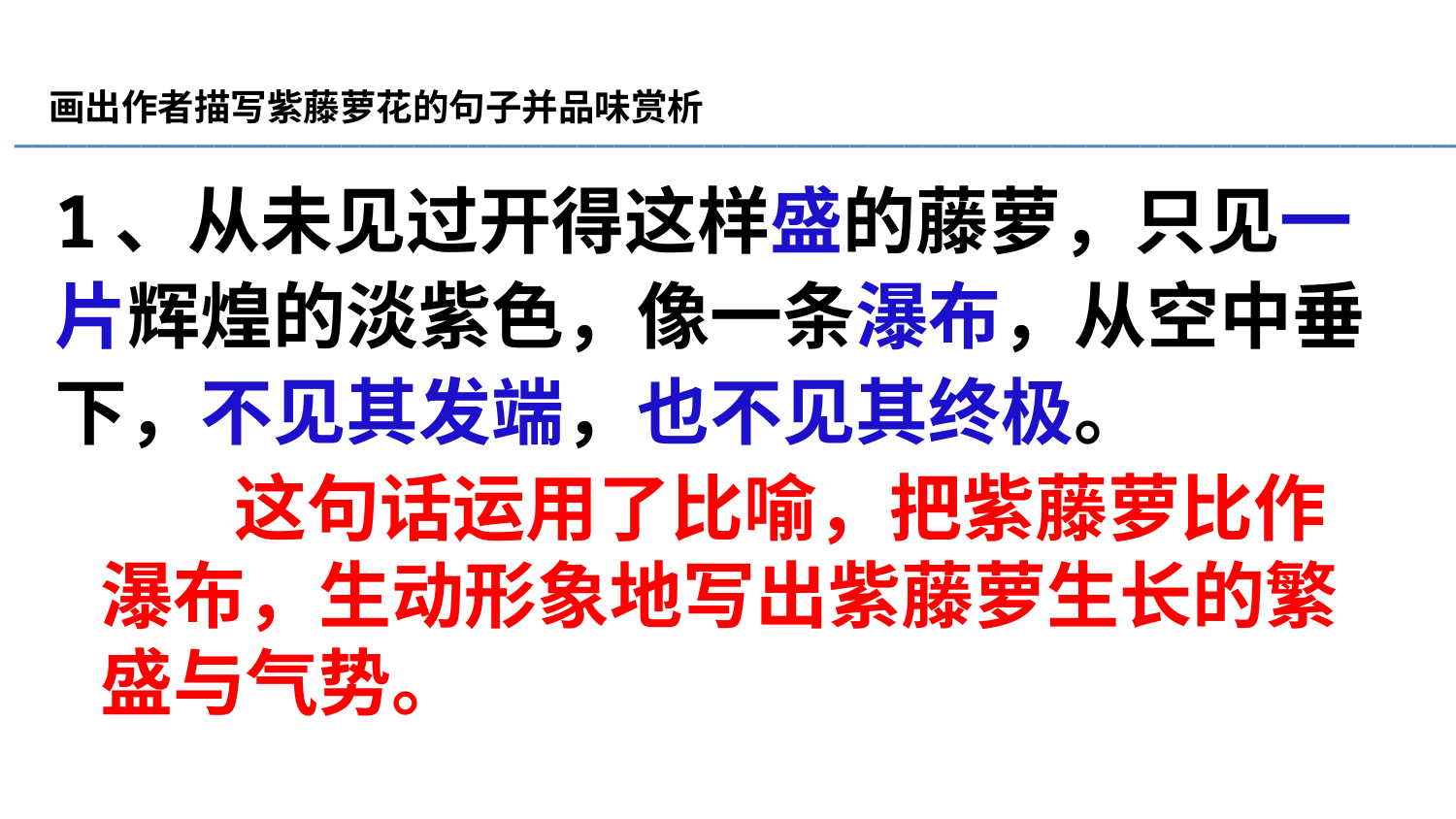

画出作者描写紫藤萝花的句子并品味赏析
________________________________________________________________________________
1、从未见过开得这样盛的藤萝，只见一片辉煌的淡紫色，像一条瀑布，从空中垂下，不见其发端，也不见其终极。
        这句话运用了比喻，把紫藤萝比作瀑布，生动形象地写出紫藤萝生长的繁盛与气势。